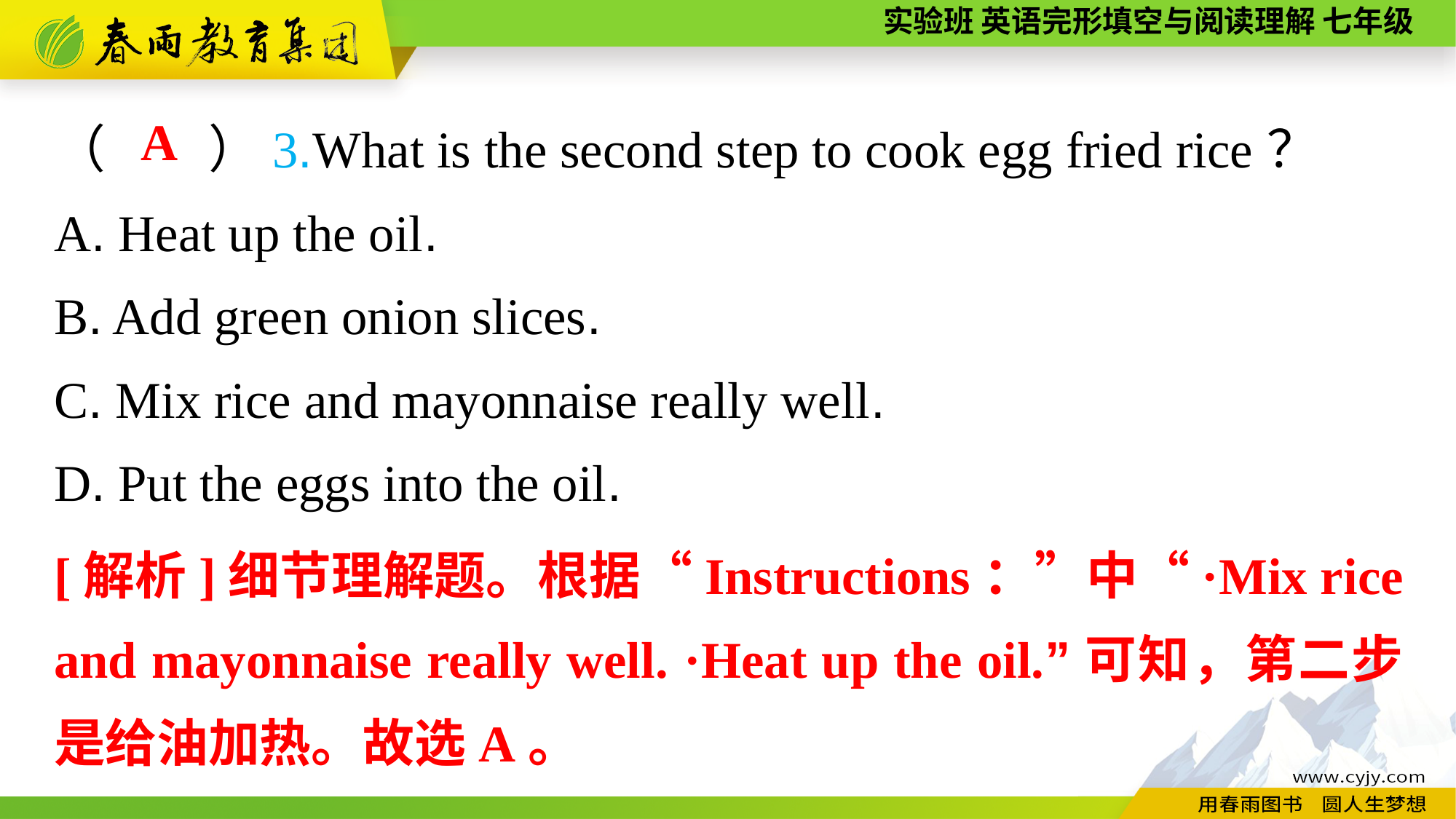

（　　）3.What is the second step to cook egg fried rice？
A. Heat up the oil.
B. Add green onion slices.
C. Mix rice and mayonnaise really well.
D. Put the eggs into the oil.
A
[解析]细节理解题。根据“Instructions：”中“·Mix rice and mayonnaise really well. ·Heat up the oil.”可知，第二步是给油加热。故选A。